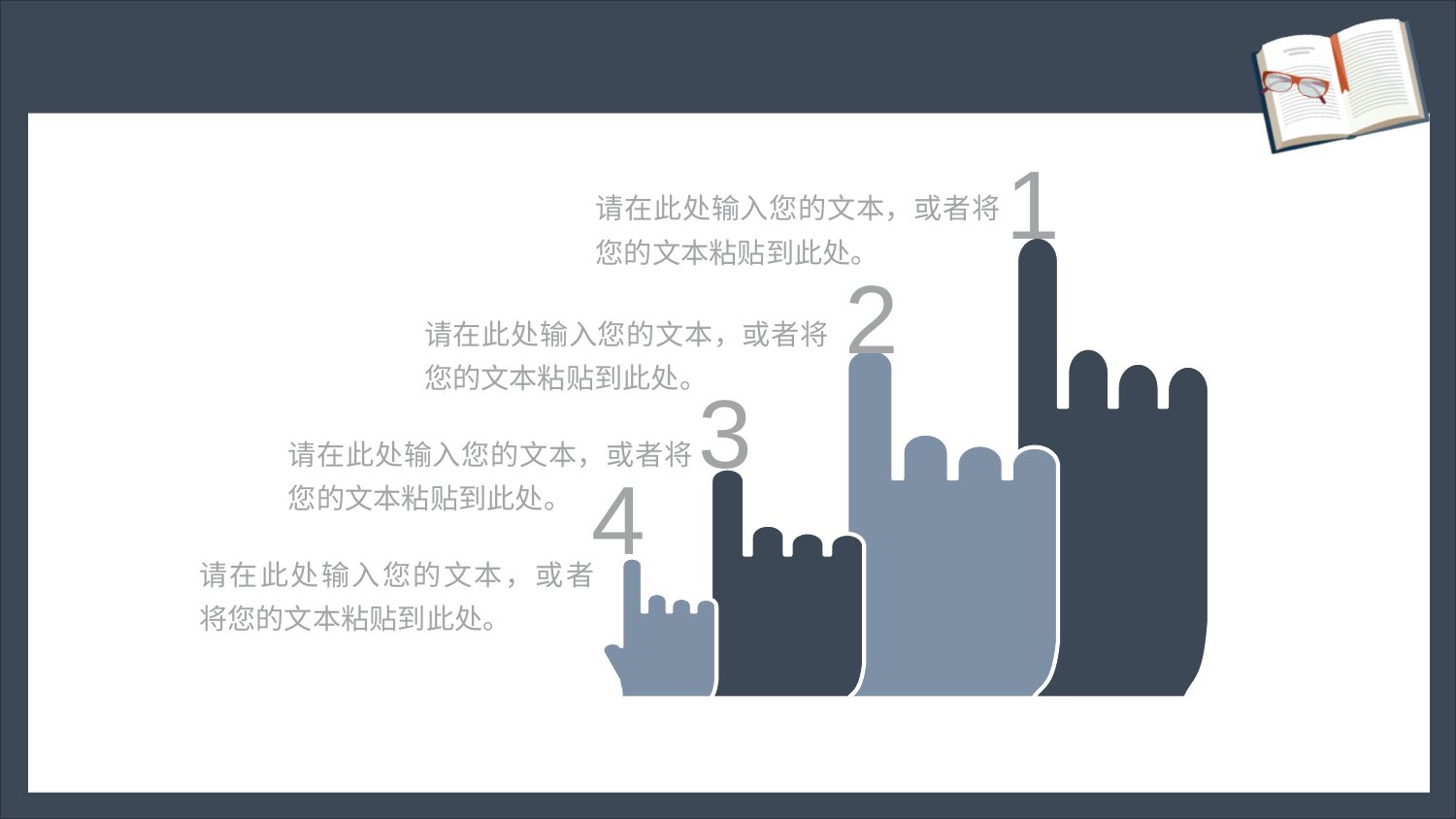

#
1
请在此处输入您的文本，或者将您的文本粘贴到此处。

2
请在此处输入您的文本，或者将您的文本粘贴到此处。

3
请在此处输入您的文本，或者将您的文本粘贴到此处。

4
请在此处输入您的文本，或者将您的文本粘贴到此处。